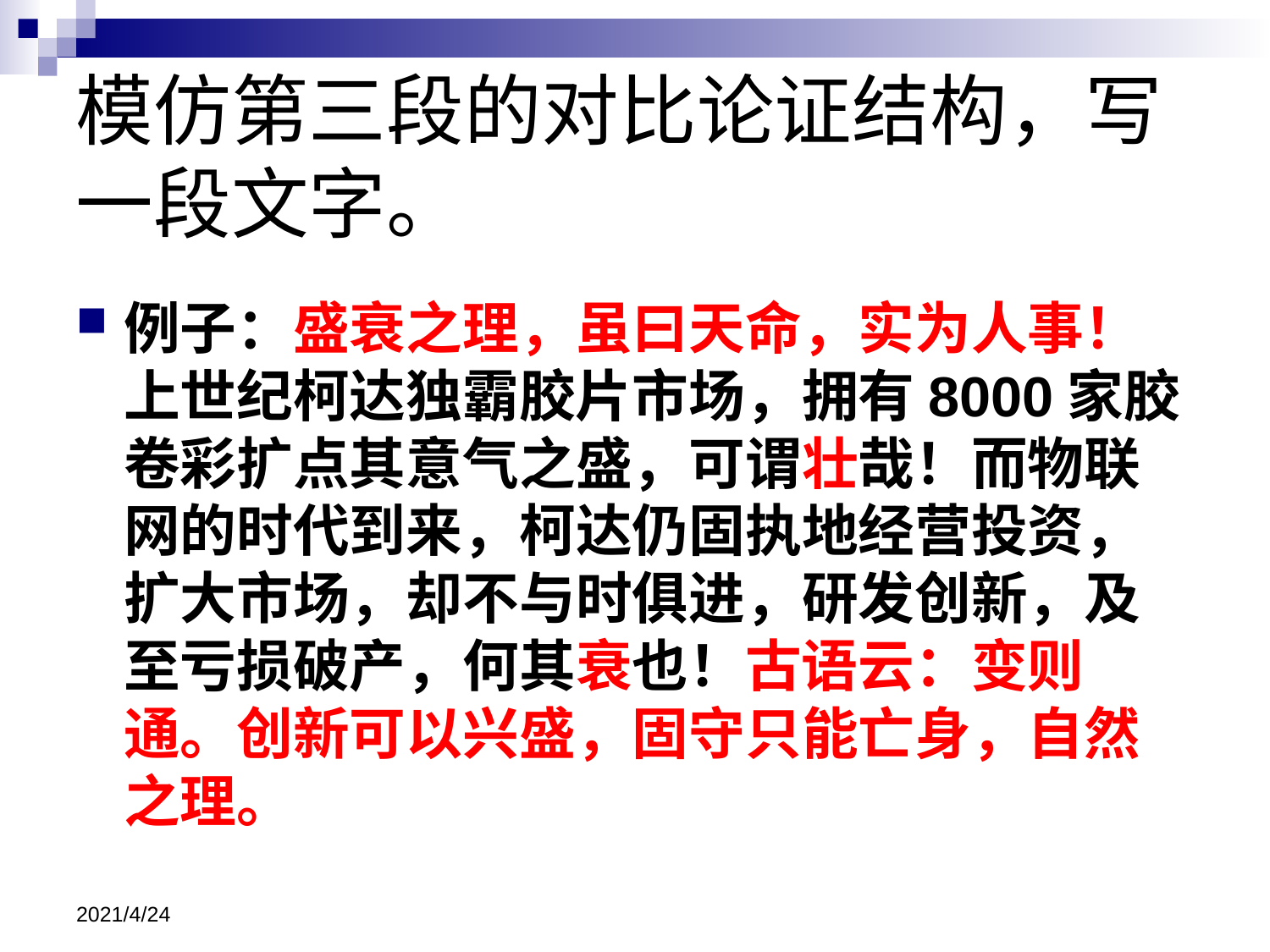

# 模仿第三段的对比论证结构，写一段文字。
例子：盛衰之理，虽曰天命，实为人事！上世纪柯达独霸胶片市场，拥有8000家胶卷彩扩点其意气之盛，可谓壮哉！而物联网的时代到来，柯达仍固执地经营投资，扩大市场，却不与时俱进，研发创新，及至亏损破产，何其衰也！古语云：变则通。创新可以兴盛，固守只能亡身，自然之理。
2021/4/24